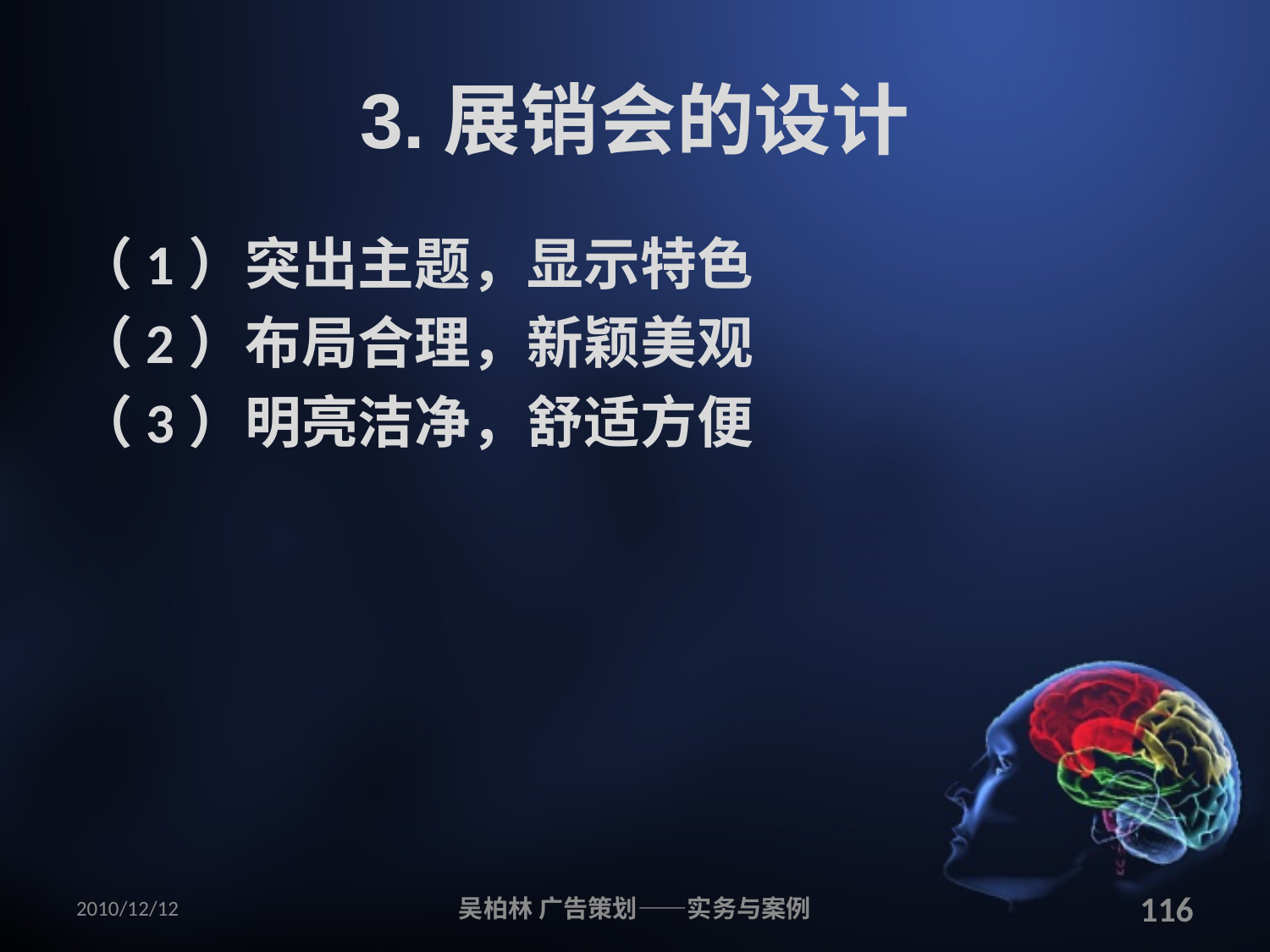

# 3.展销会的设计
（1）突出主题，显示特色
（2）布局合理，新颖美观
（3）明亮洁净，舒适方便
2010/12/12
吴柏林 广告策划——实务与案例
116